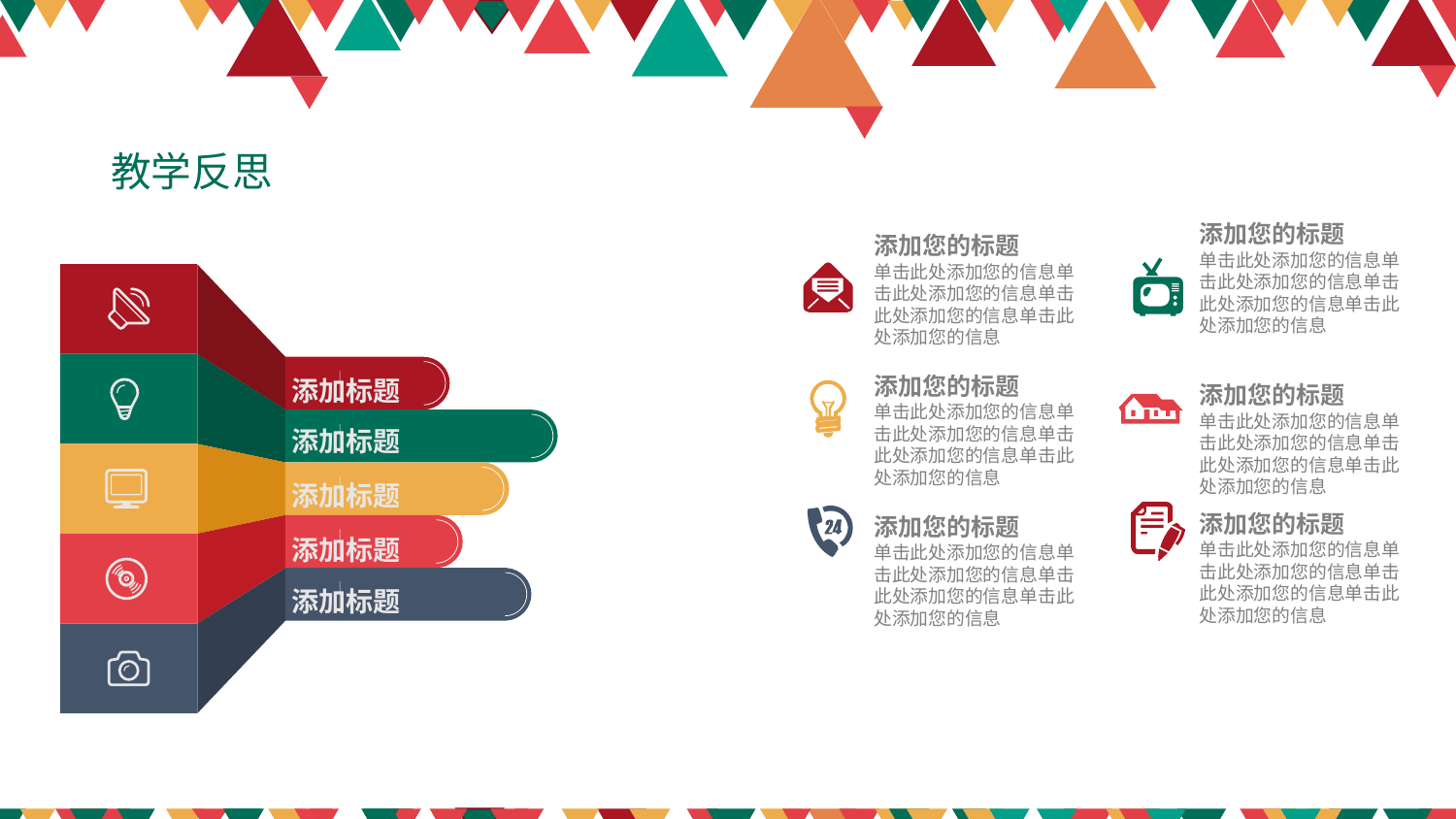

教学反思
添加您的标题
单击此处添加您的信息单击此处添加您的信息单击此处添加您的信息单击此处添加您的信息
添加您的标题
单击此处添加您的信息单击此处添加您的信息单击此处添加您的信息单击此处添加您的信息

添加标题

添加标题

添加标题

添加标题

添加标题

添加您的标题
单击此处添加您的信息单击此处添加您的信息单击此处添加您的信息单击此处添加您的信息
添加您的标题
单击此处添加您的信息单击此处添加您的信息单击此处添加您的信息单击此处添加您的信息

添加您的标题
单击此处添加您的信息单击此处添加您的信息单击此处添加您的信息单击此处添加您的信息

添加您的标题
单击此处添加您的信息单击此处添加您的信息单击此处添加您的信息单击此处添加您的信息